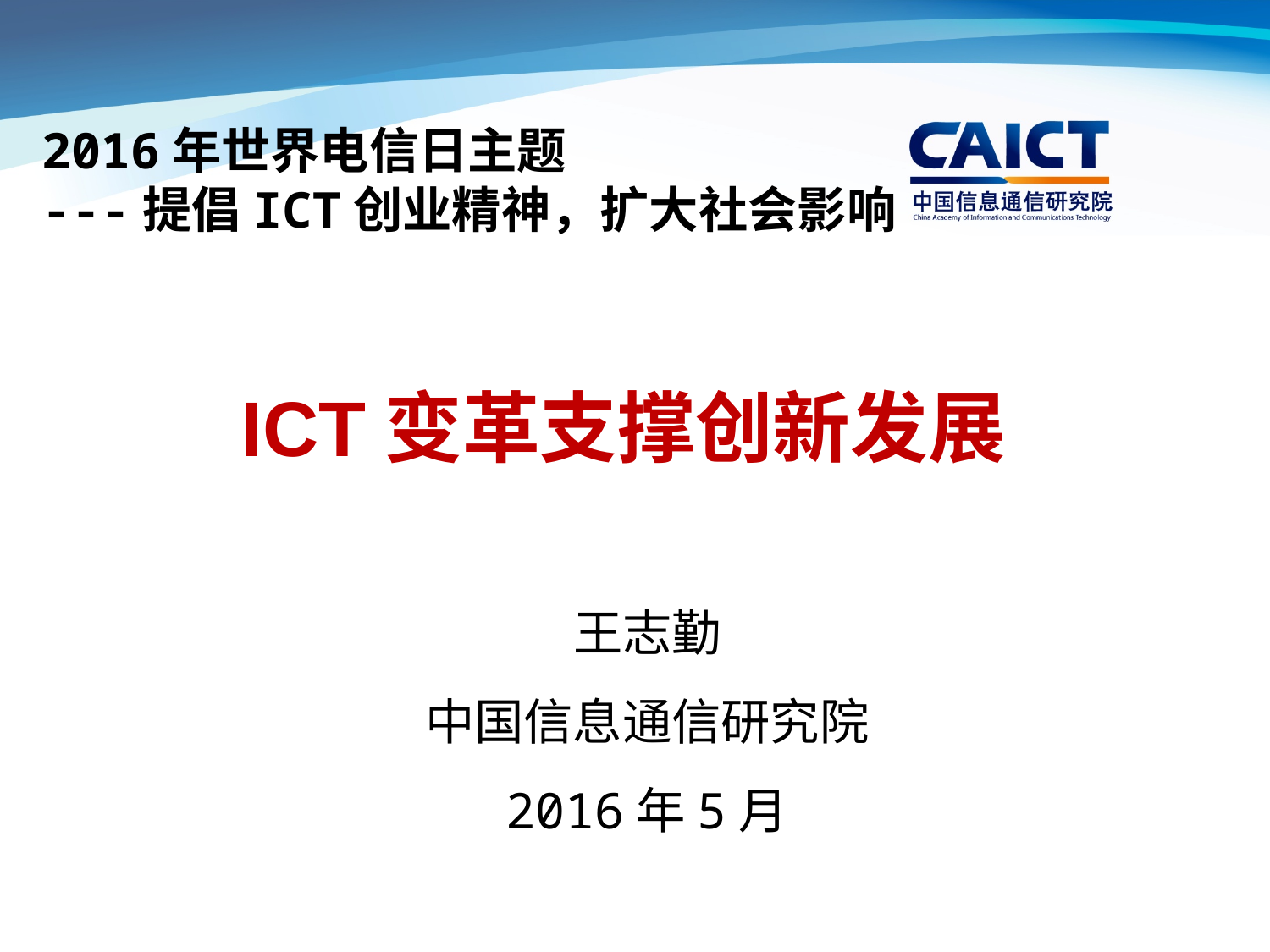

2016年世界电信日主题
---提倡ICT创业精神，扩大社会影响
ICT变革支撑创新发展
王志勤
中国信息通信研究院
2016年5月